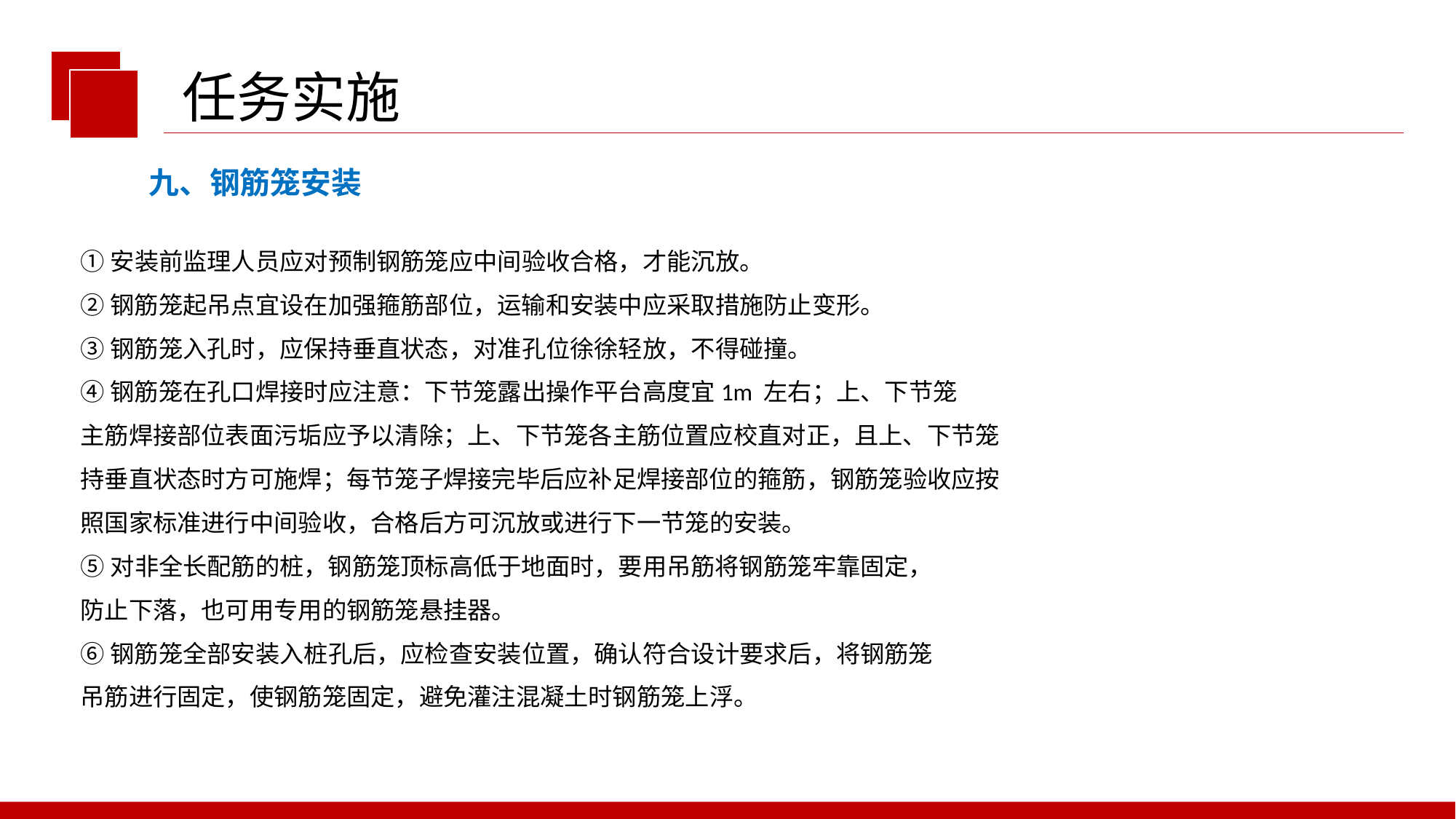

任务实施
九、钢筋笼安装
①安装前监理人员应对预制钢筋笼应中间验收合格，才能沉放。
②钢筋笼起吊点宜设在加强箍筋部位，运输和安装中应采取措施防止变形。
③钢筋笼入孔时，应保持垂直状态，对准孔位徐徐轻放，不得碰撞。
④钢筋笼在孔口焊接时应注意：下节笼露出操作平台高度宜1m 左右；上、下节笼
主筋焊接部位表面污垢应予以清除；上、下节笼各主筋位置应校直对正，且上、下节笼
持垂直状态时方可施焊；每节笼子焊接完毕后应补足焊接部位的箍筋，钢筋笼验收应按
照国家标准进行中间验收，合格后方可沉放或进行下一节笼的安装。
⑤对非全长配筋的桩，钢筋笼顶标高低于地面时，要用吊筋将钢筋笼牢靠固定，
防止下落，也可用专用的钢筋笼悬挂器。
⑥钢筋笼全部安装入桩孔后，应检查安装位置，确认符合设计要求后，将钢筋笼
吊筋进行固定，使钢筋笼固定，避免灌注混凝土时钢筋笼上浮。